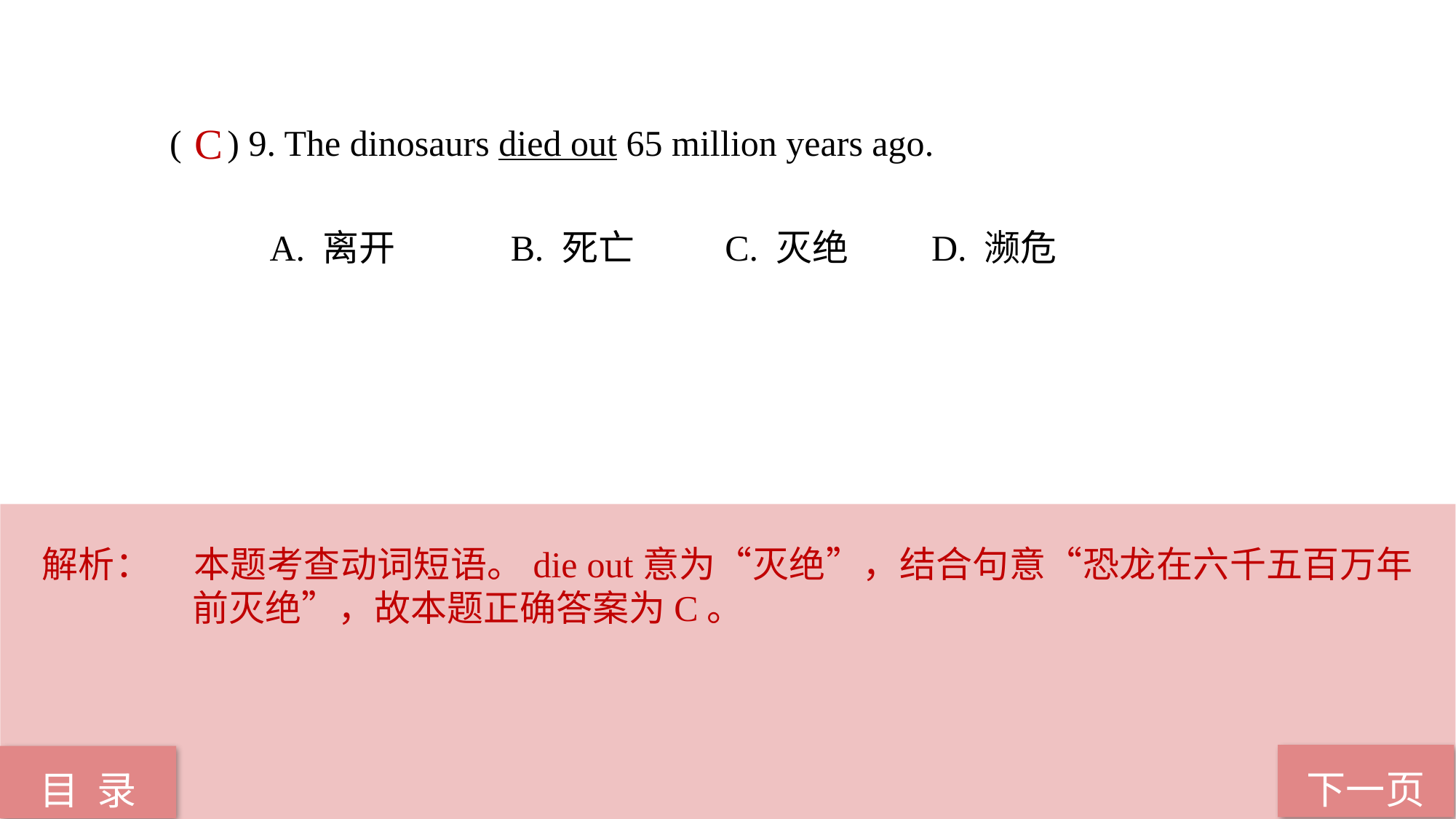

(     ) 9. The dinosaurs died out 65 million years ago.

           A. 离开             B. 死亡          C. 灭绝         D. 濒危
C
解析：	本题考查动词短语。die out意为“灭绝”，结合句意“恐龙在六千五百万年前灭绝”，故本题正确答案为C。